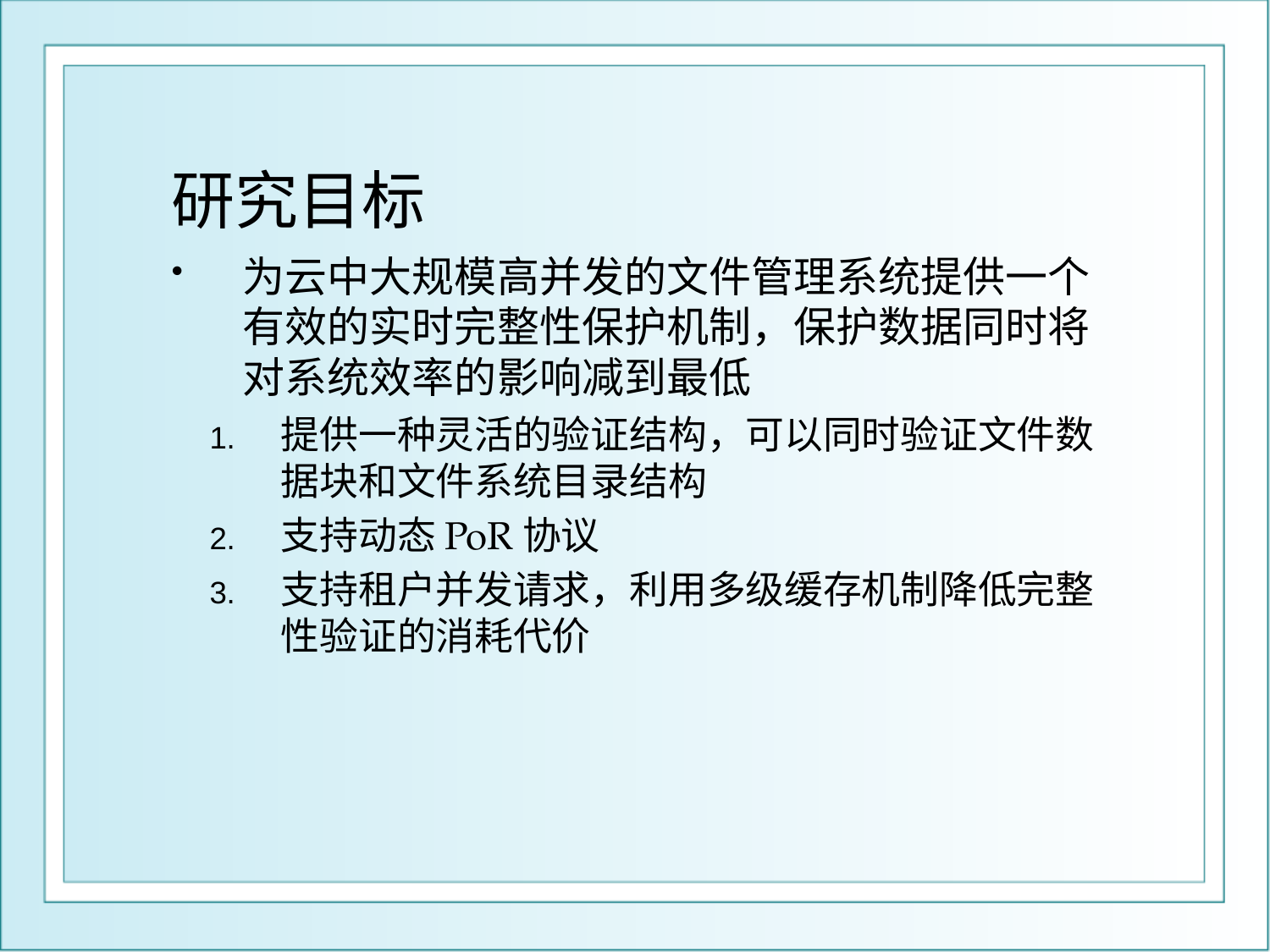

# 研究目标
为云中大规模高并发的文件管理系统提供一个有效的实时完整性保护机制，保护数据同时将对系统效率的影响减到最低
提供一种灵活的验证结构，可以同时验证文件数据块和文件系统目录结构
支持动态PoR协议
支持租户并发请求，利用多级缓存机制降低完整性验证的消耗代价